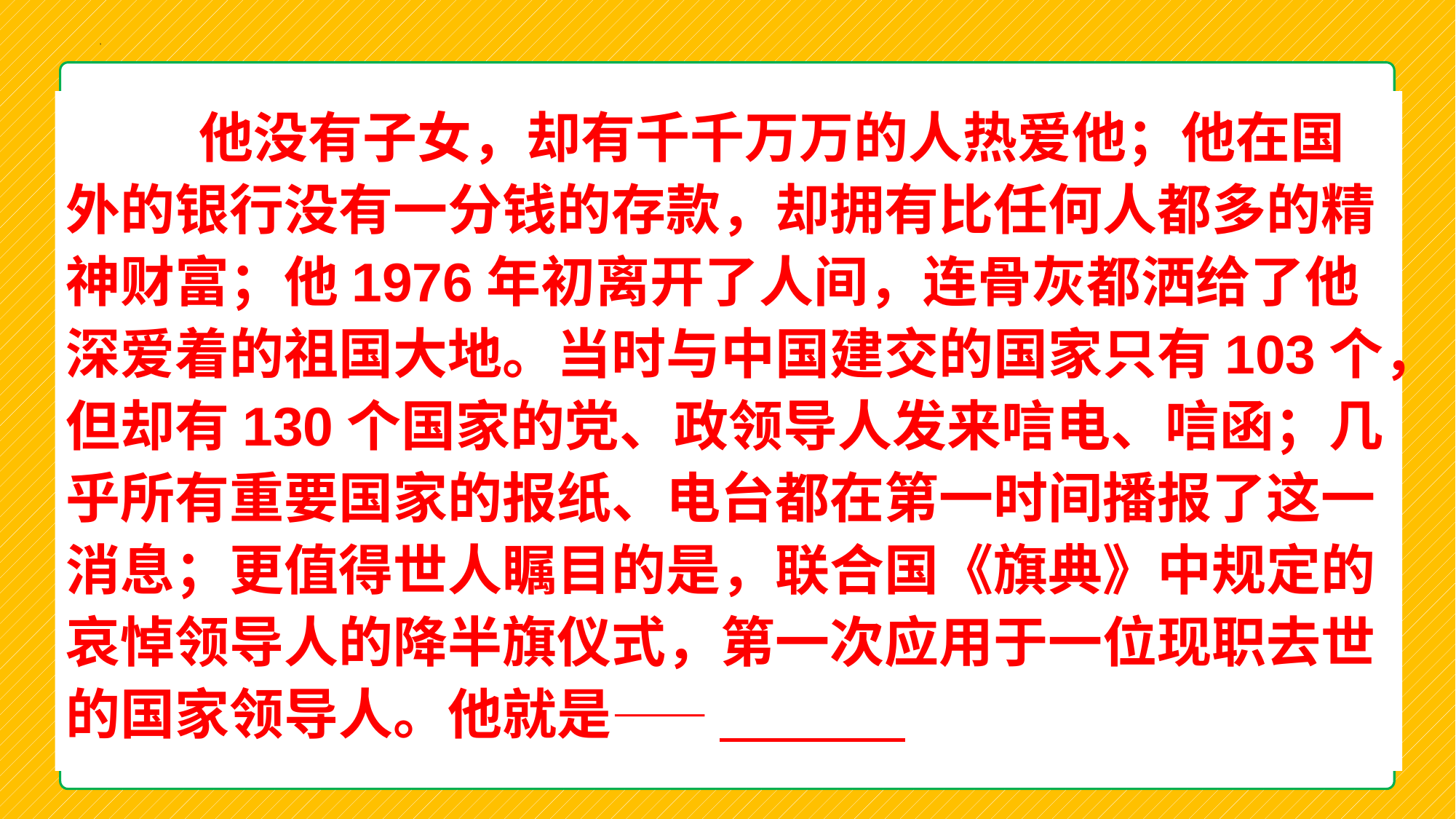

#
           他没有子女，却有千千万万的人热爱他；他在国外的银行没有一分钱的存款，却拥有比任何人都多的精神财富；他1976年初离开了人间，连骨灰都洒给了他深爱着的祖国大地。当时与中国建交的国家只有103个，但却有130个国家的党、政领导人发来唁电、唁函；几乎所有重要国家的报纸、电台都在第一时间播报了这一消息；更值得世人瞩目的是，联合国《旗典》中规定的哀悼领导人的降半旗仪式，第一次应用于一位现职去世的国家领导人。他就是——